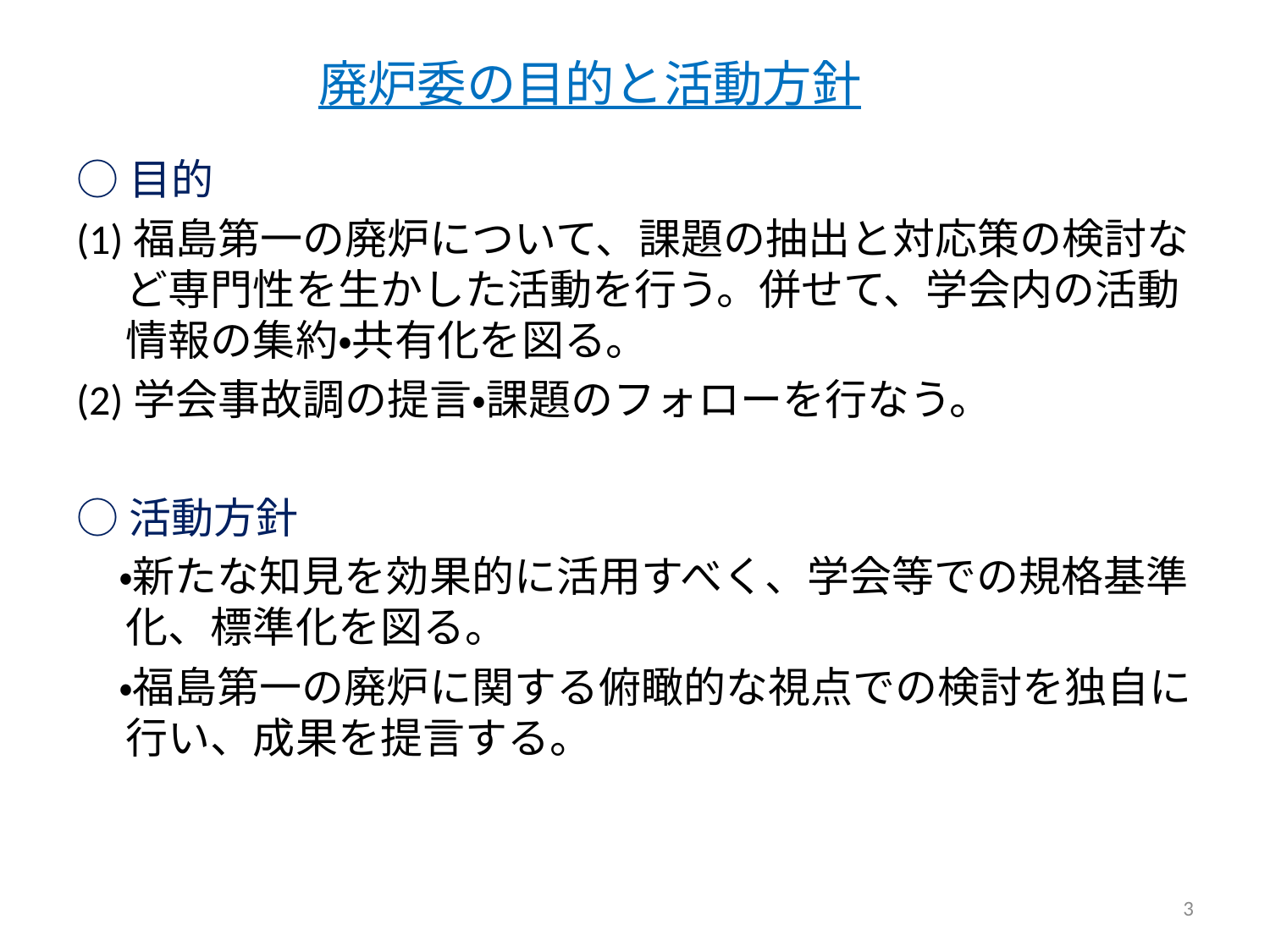

# 廃炉委の目的と活動方針
○目的
(1)福島第一の廃炉について、課題の抽出と対応策の検討など専門性を生かした活動を行う。併せて、学会内の活動情報の集約・共有化を図る。
(2)学会事故調の提言・課題のフォローを行なう。

○活動方針
　・新たな知見を効果的に活用すべく、学会等での規格基準化、標準化を図る。
　・福島第一の廃炉に関する俯瞰的な視点での検討を独自に行い、成果を提言する。

3